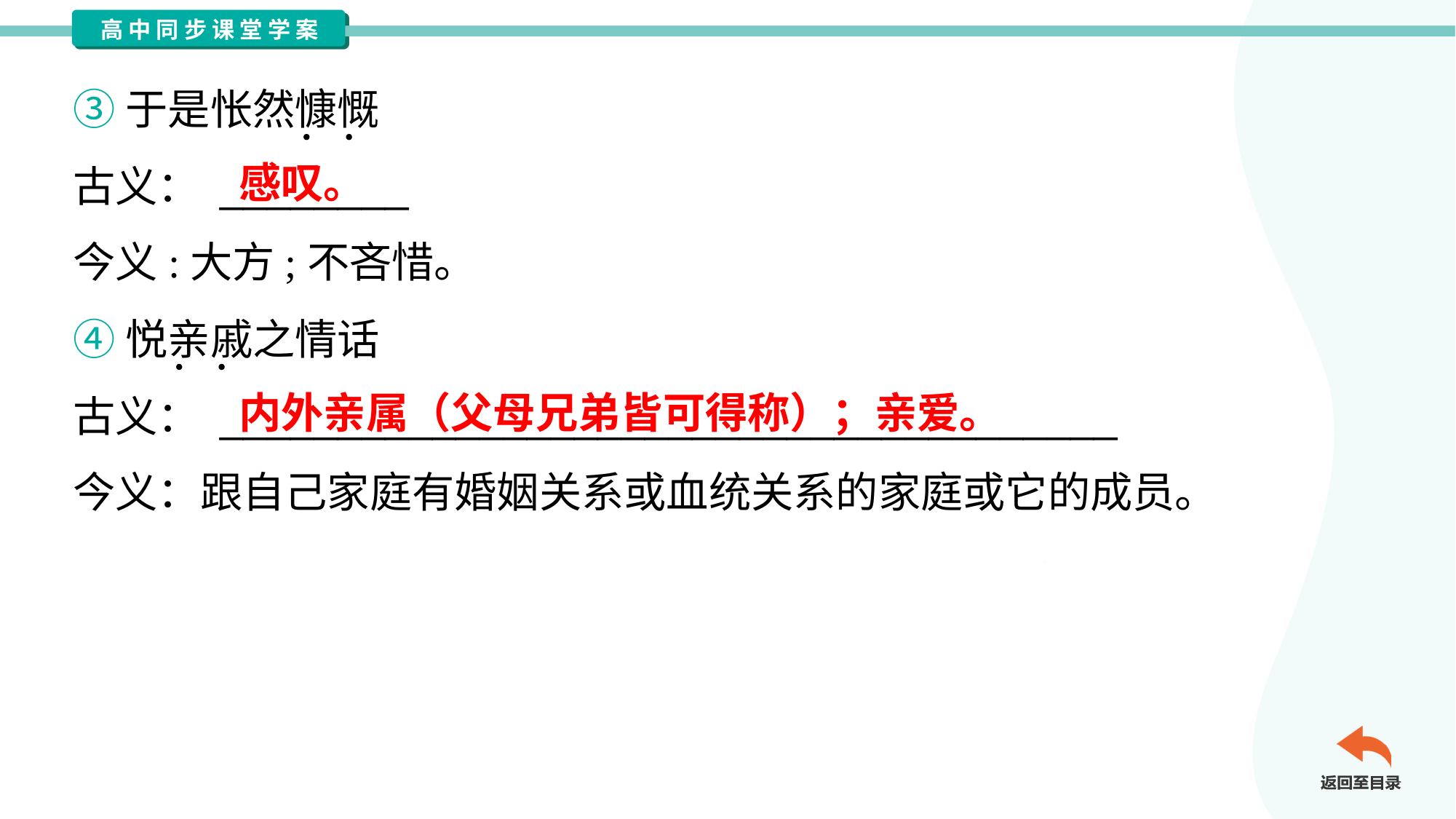

③于是怅然慷慨
古义： ________
今义:大方;不吝惜。
感叹。

④悦亲戚之情话
古义： ______________________________________
今义：跟自己家庭有婚姻关系或血统关系的家庭或它的成员。
内外亲属（父母兄弟皆可得称）；亲爱。